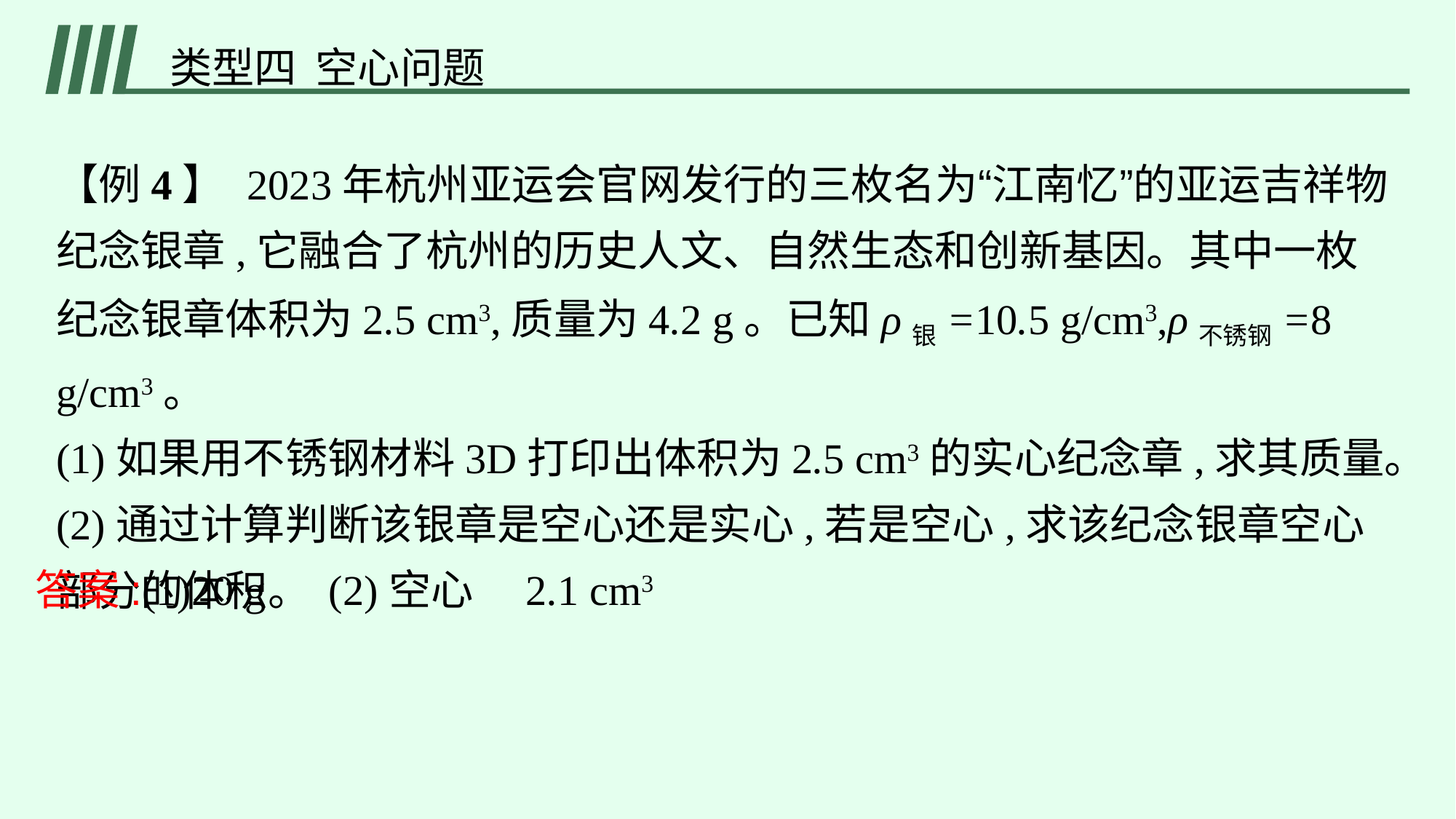

类型四  空心问题

【例4】 2023年杭州亚运会官网发行的三枚名为“江南忆”的亚运吉祥物纪念银章,它融合了杭州的历史人文、自然生态和创新基因。其中一枚纪念银章体积为2.5 cm3,质量为4.2 g。已知ρ银=10.5 g/cm3,ρ不锈钢=8 g/cm3。
(1)如果用不锈钢材料3D打印出体积为2.5 cm3的实心纪念章,求其质量。
(2)通过计算判断该银章是空心还是实心,若是空心,求该纪念银章空心部分的体积。
答案:(1)20 g　(2)空心　2.1 cm3